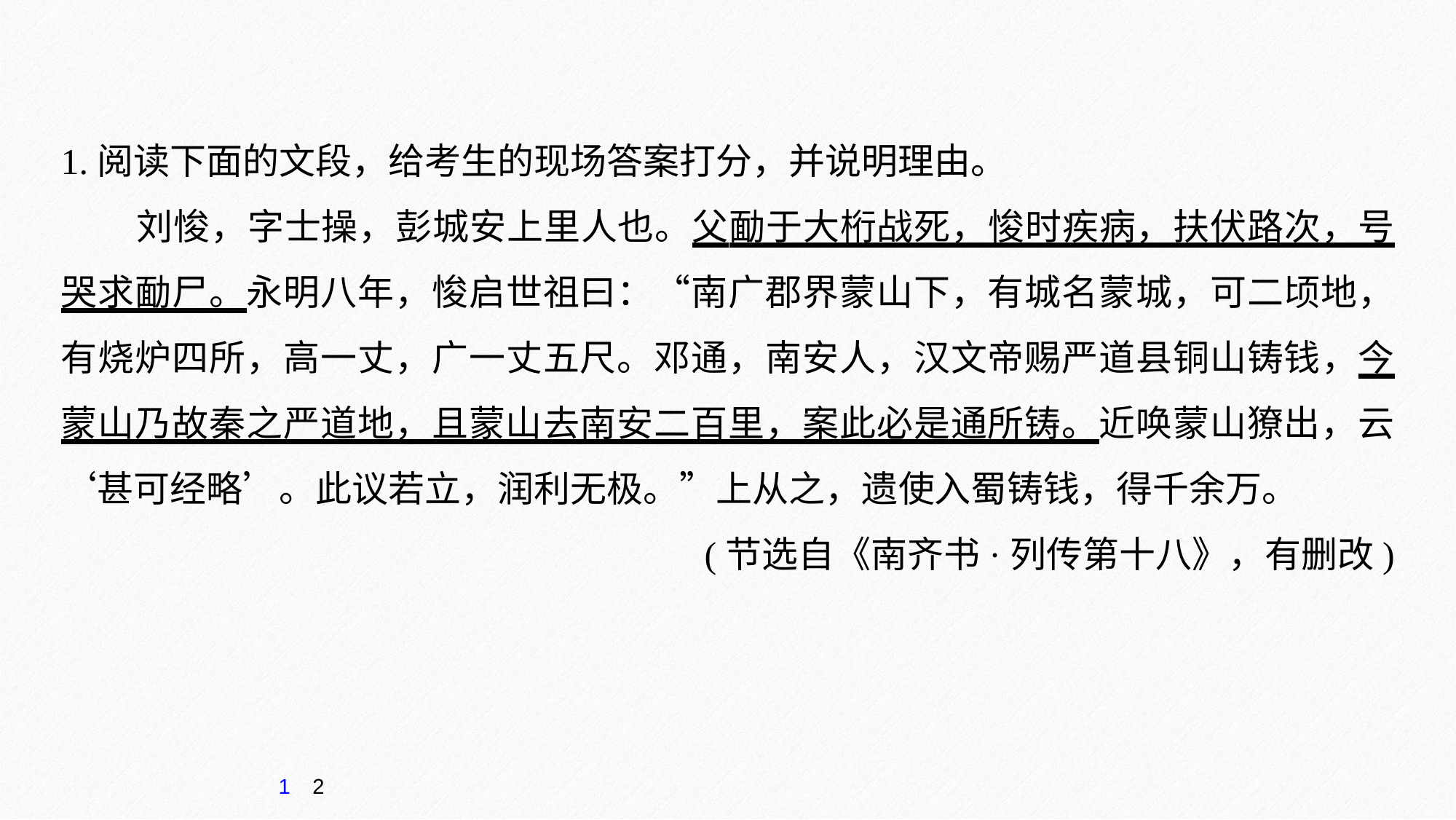

1.阅读下面的文段，给考生的现场答案打分，并说明理由。
刘悛，字士操，彭城安上里人也。父勔于大桁战死，悛时疾病，扶伏路次，号哭求勔尸。永明八年，悛启世祖曰：“南广郡界蒙山下，有城名蒙城，可二顷地，有烧炉四所，高一丈，广一丈五尺。邓通，南安人，汉文帝赐严道县铜山铸钱，今蒙山乃故秦之严道地，且蒙山去南安二百里，案此必是通所铸。近唤蒙山獠出，云‘甚可经略’。此议若立，润利无极。”上从之，遗使入蜀铸钱，得千余万。
(节选自《南齐书·列传第十八》，有删改)
1
2